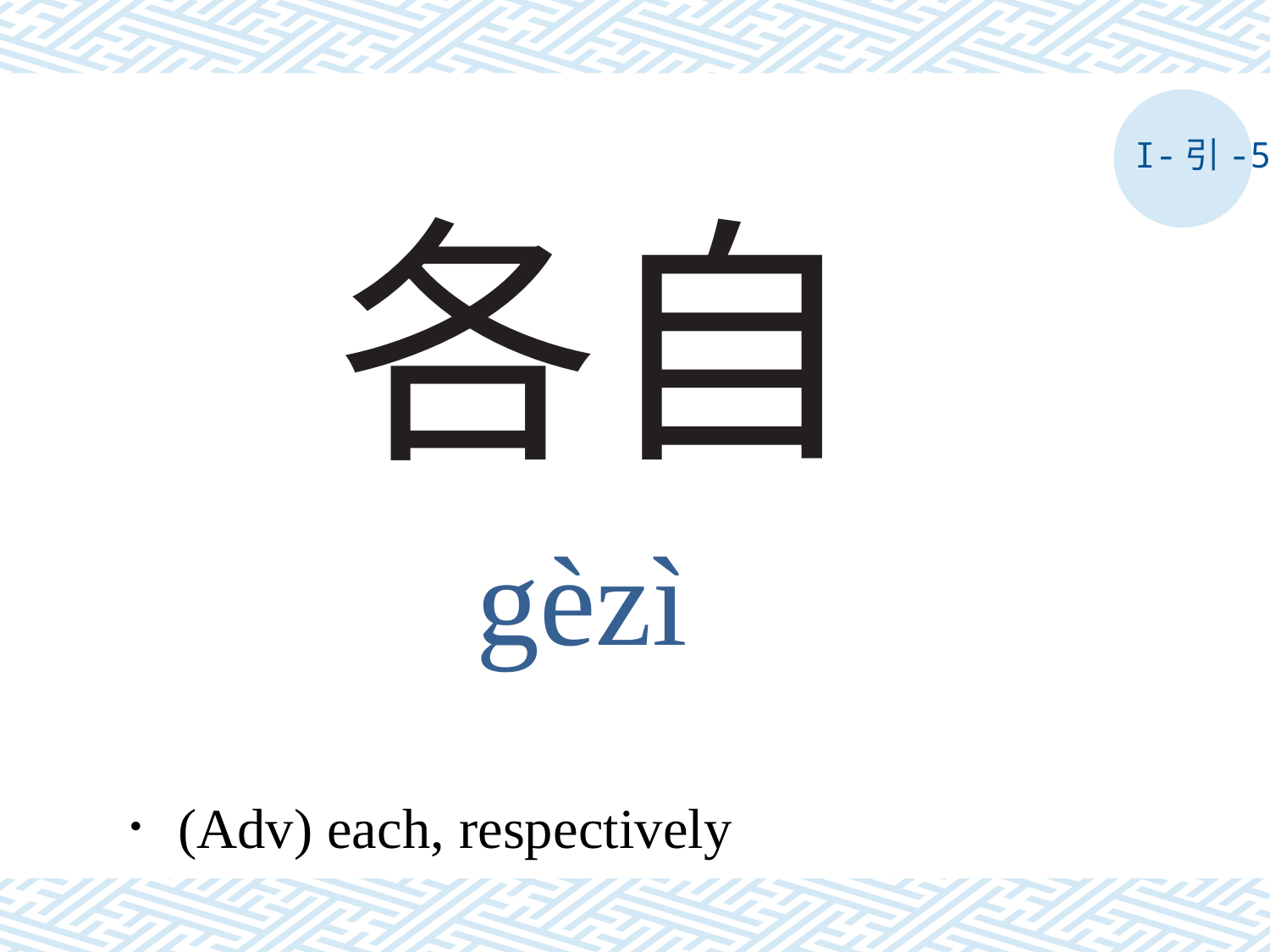

I-引-5

# 各自
gèzì
．(Adv) each, respectively